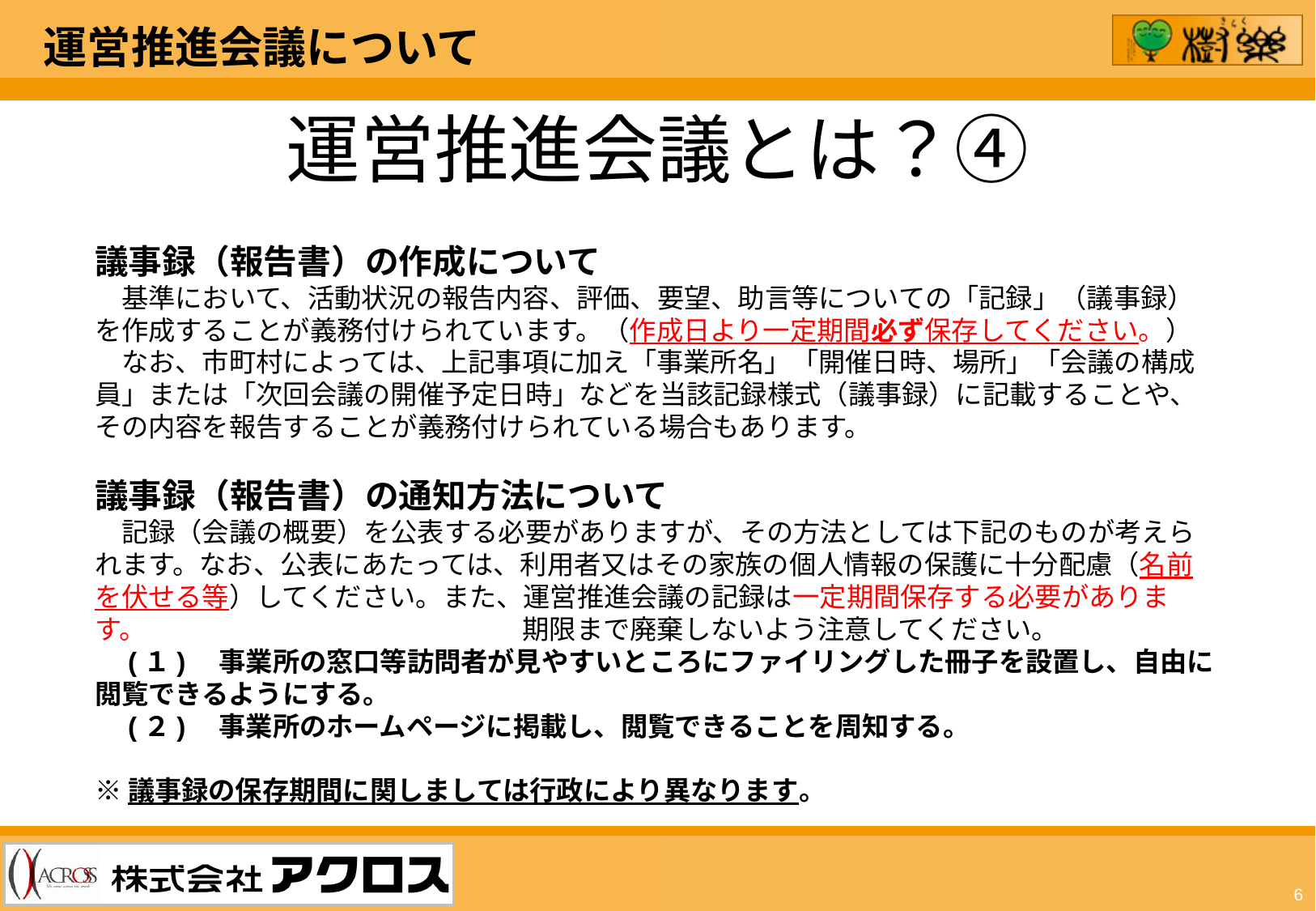

運営推進会議について
運営推進会議とは？④

議事録（報告書）の作成について
　基準において、活動状況の報告内容、評価、要望、助言等についての「記録」（議事録）を作成することが義務付けられています。（作成日より一定期間必ず保存してください。）
　なお、市町村によっては、上記事項に加え「事業所名」「開催日時、場所」「会議の構成員」または「次回会議の開催予定日時」などを当該記録様式（議事録）に記載することや、その内容を報告することが義務付けられている場合もあります。

議事録（報告書）の通知方法について
　記録（会議の概要）を公表する必要がありますが、その方法としては下記のものが考えられます。なお、公表にあたっては、利用者又はその家族の個人情報の保護に十分配慮（名前を伏せる等）してください。また、運営推進会議の記録は一定期間保存する必要があります。　　　　　　　　　　　　　　期限まで廃棄しないよう注意してください。
　(１)　事業所の窓口等訪問者が見やすいところにファイリングした冊子を設置し、自由に閲覧できるようにする。
　(２)　事業所のホームページに掲載し、閲覧できることを周知する。

※議事録の保存期間に関しましては行政により異なります。

6